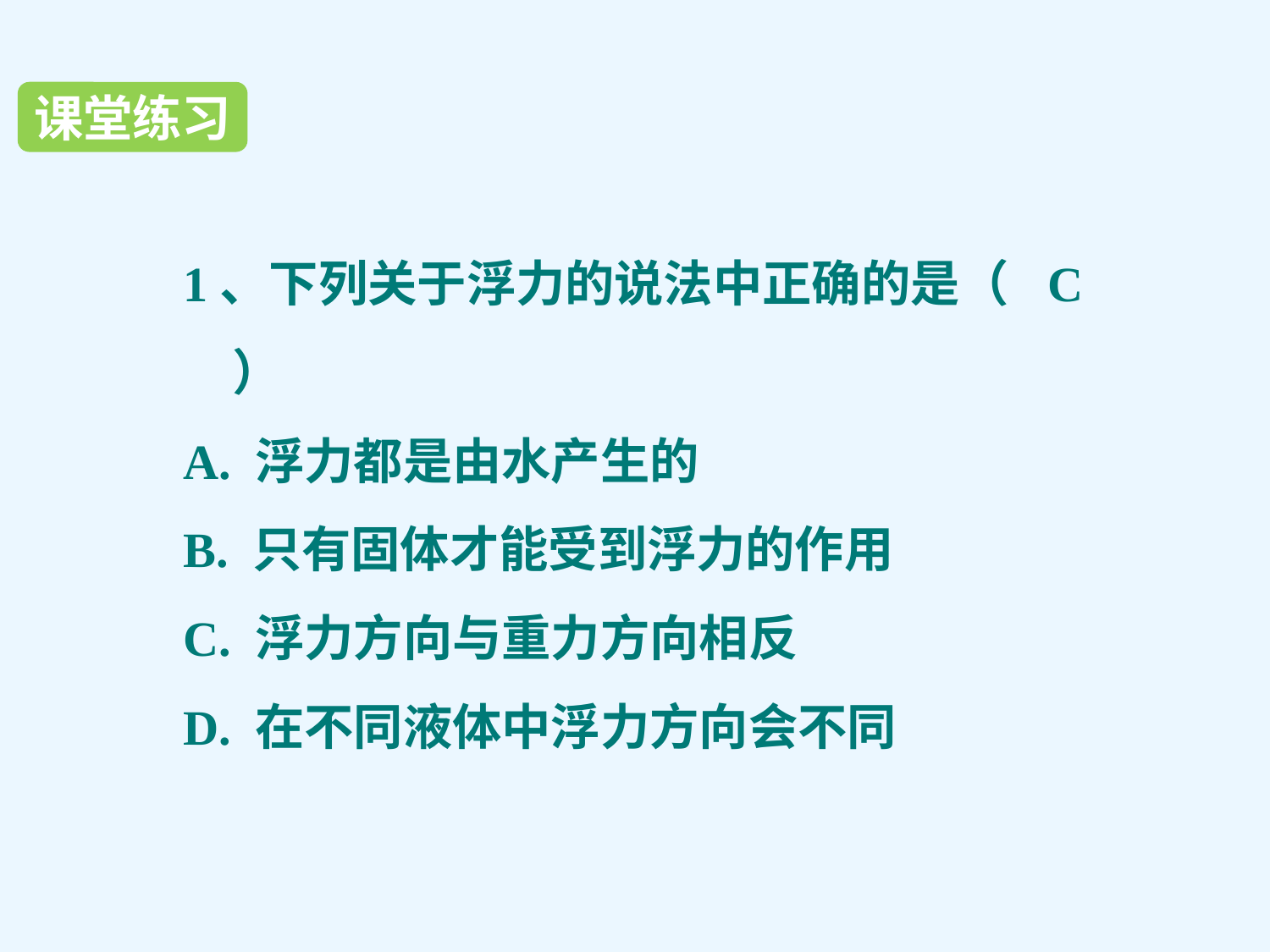

课堂练习
1、下列关于浮力的说法中正确的是（　　）
A. 浮力都是由水产生的
B. 只有固体才能受到浮力的作用
C. 浮力方向与重力方向相反
D. 在不同液体中浮力方向会不同
C